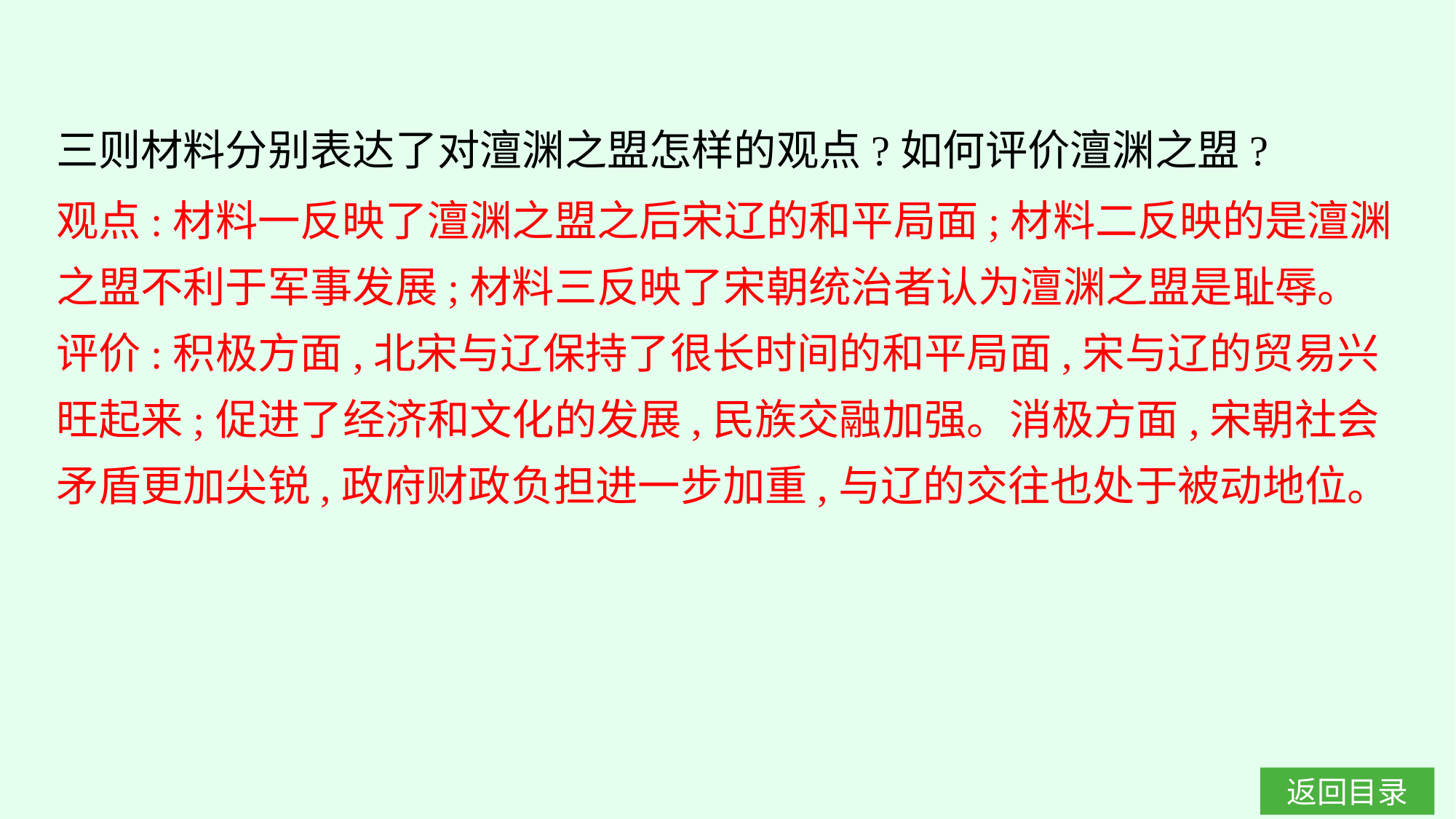

三则材料分别表达了对澶渊之盟怎样的观点?如何评价澶渊之盟?
观点:材料一反映了澶渊之盟之后宋辽的和平局面;材料二反映的是澶渊之盟不利于军事发展;材料三反映了宋朝统治者认为澶渊之盟是耻辱。
评价:积极方面,北宋与辽保持了很长时间的和平局面,宋与辽的贸易兴旺起来;促进了经济和文化的发展,民族交融加强。消极方面,宋朝社会矛盾更加尖锐,政府财政负担进一步加重,与辽的交往也处于被动地位。